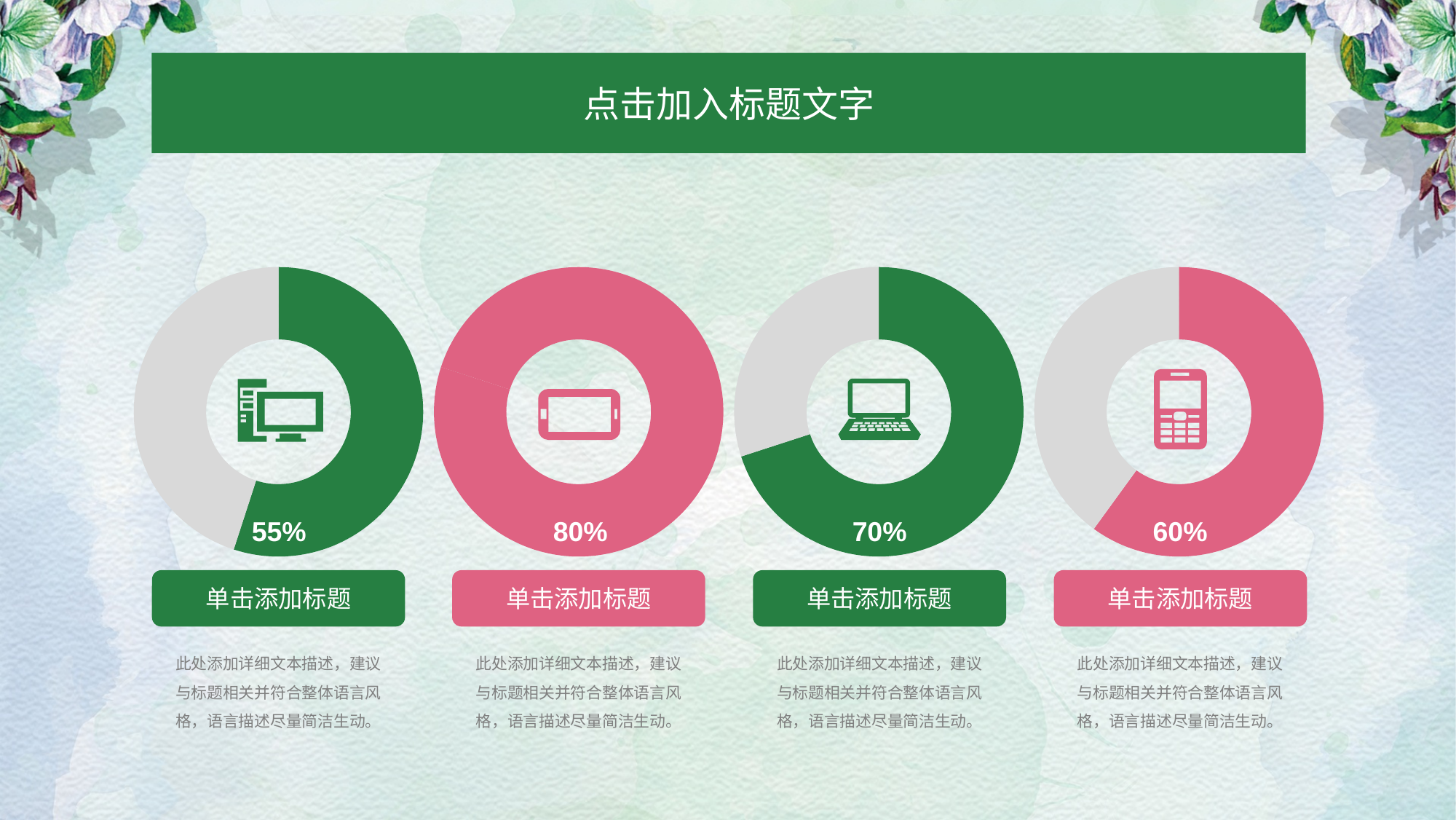

点击加入标题文字

### Chart

| Category |  |
|---|---|
55%

### Chart

| Category |  |
|---|---|
80%

### Chart

| Category |  |
|---|---|
70%

### Chart

| Category |  |
|---|---|
60%
单击添加标题
此处添加详细文本描述，建议与标题相关并符合整体语言风格，语言描述尽量简洁生动。
单击添加标题
此处添加详细文本描述，建议与标题相关并符合整体语言风格，语言描述尽量简洁生动。
单击添加标题
此处添加详细文本描述，建议与标题相关并符合整体语言风格，语言描述尽量简洁生动。
单击添加标题
此处添加详细文本描述，建议与标题相关并符合整体语言风格，语言描述尽量简洁生动。